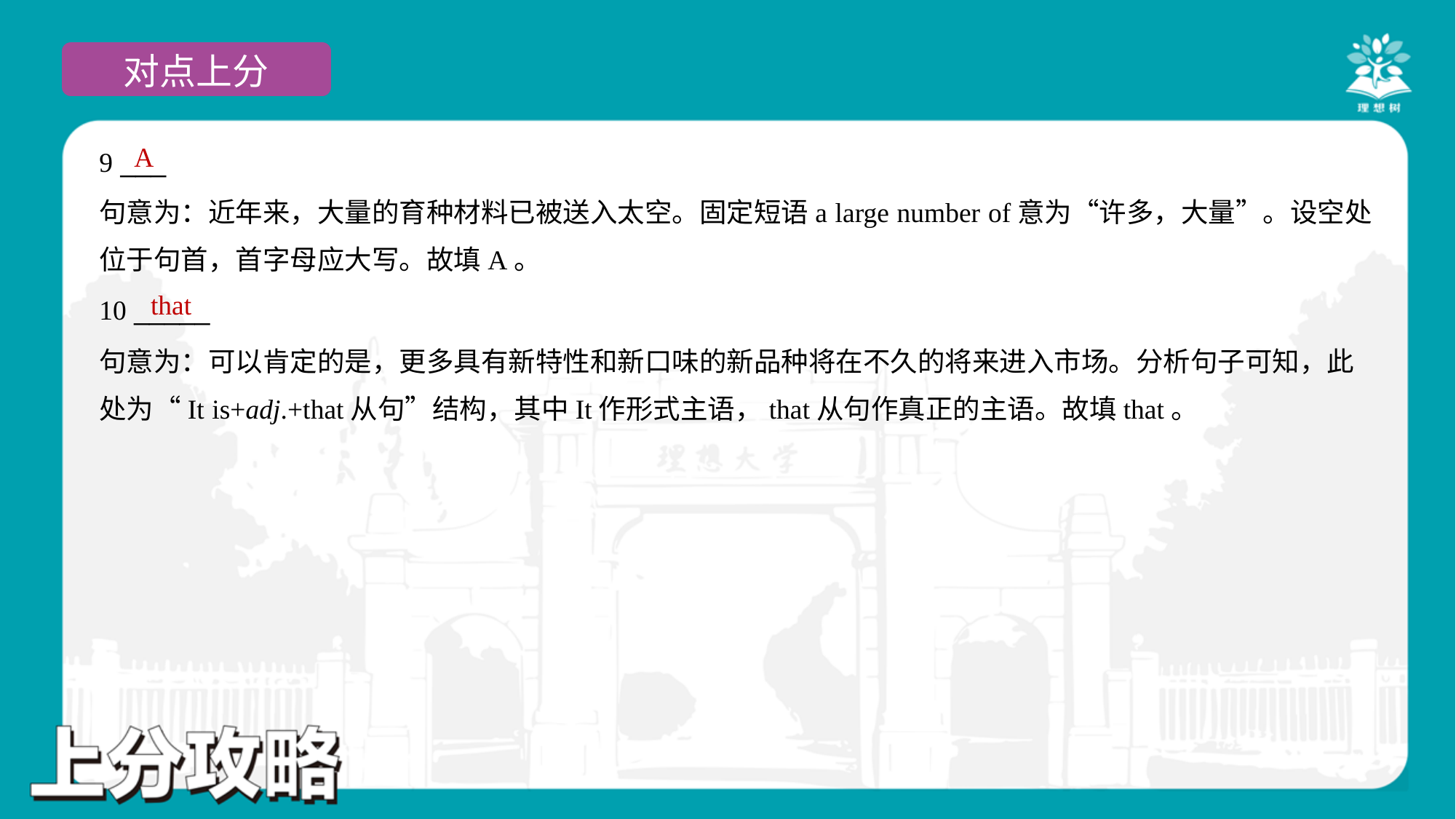

A
9 ___
句意为：近年来，大量的育种材料已被送入太空。固定短语a large number of意为“许多，大量”。设空处
位于句首，首字母应大写。故填A。
that
10 _____
句意为：可以肯定的是，更多具有新特性和新口味的新品种将在不久的将来进入市场。分析句子可知，此
处为“It is+adj.+that从句”结构，其中It作形式主语，that从句作真正的主语。故填that。